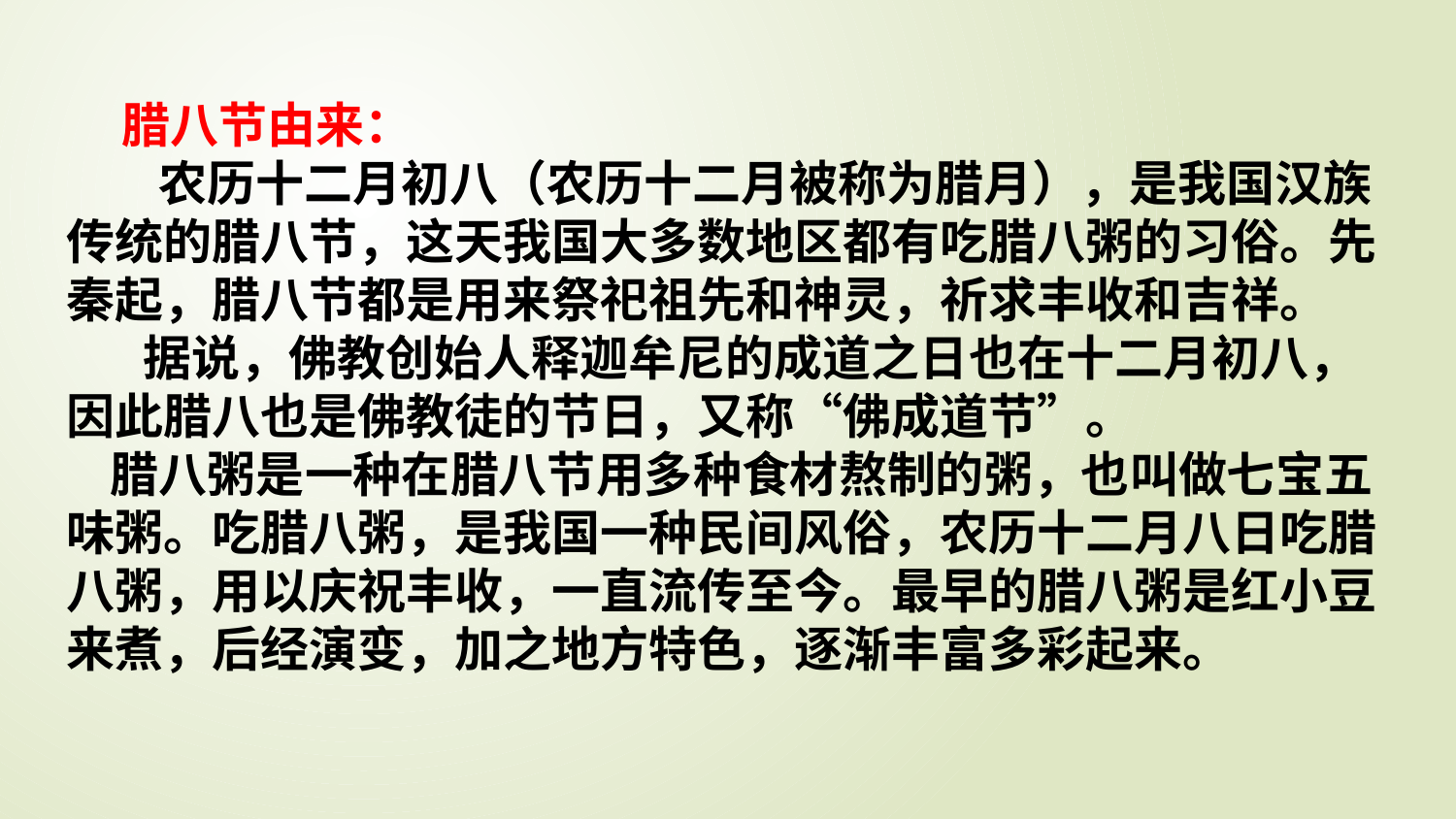

腊八节由来：
　    农历十二月初八（农历十二月被称为腊月），是我国汉族传统的腊八节，这天我国大多数地区都有吃腊八粥的习俗。先秦起，腊八节都是用来祭祀祖先和神灵，祈求丰收和吉祥。
      据说，佛教创始人释迦牟尼的成道之日也在十二月初八，因此腊八也是佛教徒的节日，又称“佛成道节”。
   腊八粥是一种在腊八节用多种食材熬制的粥，也叫做七宝五味粥。吃腊八粥，是我国一种民间风俗，农历十二月八日吃腊八粥，用以庆祝丰收，一直流传至今。最早的腊八粥是红小豆来煮，后经演变，加之地方特色，逐渐丰富多彩起来。